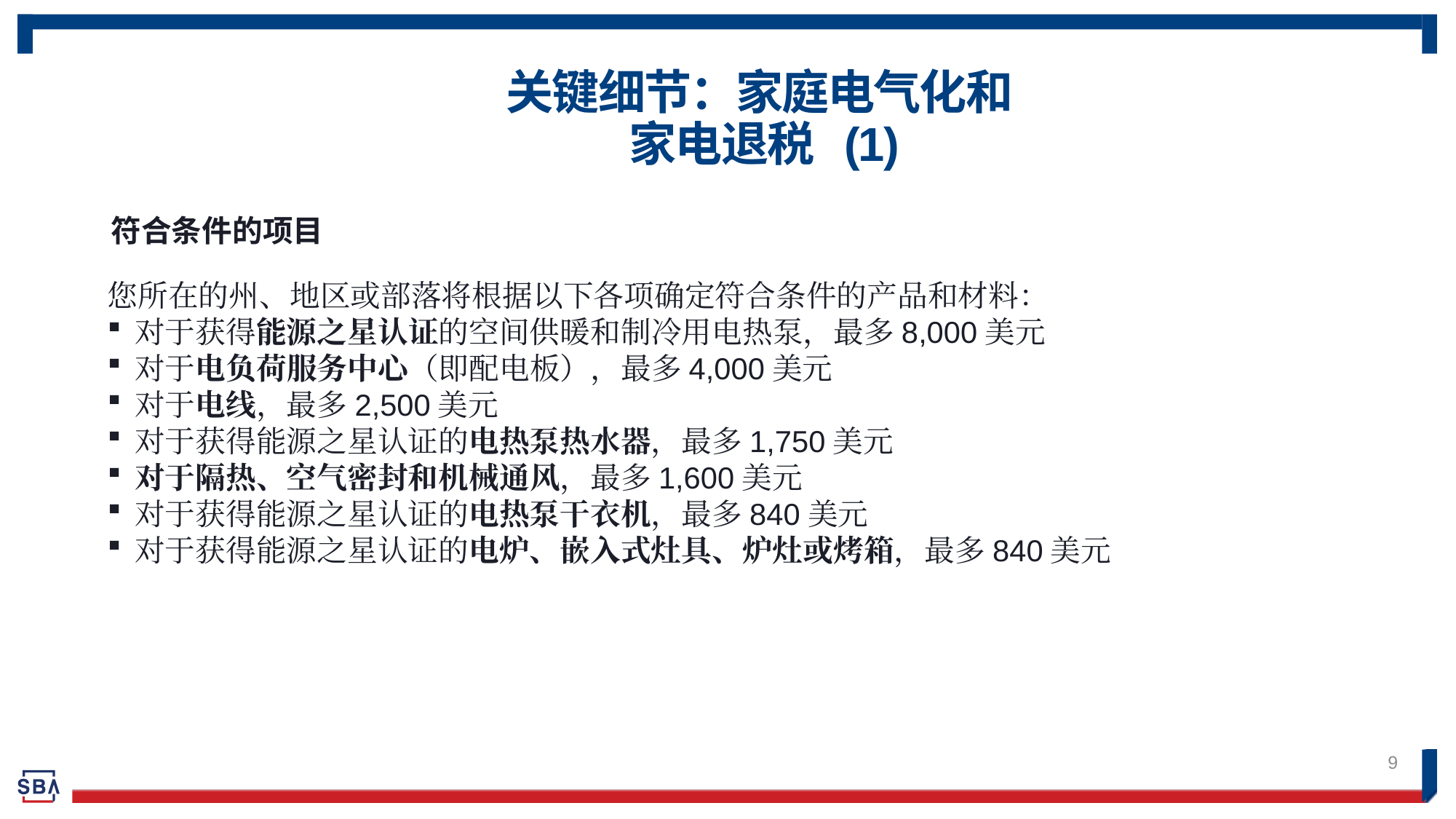

# 关键细节：家庭电气化和 家电退税  (1)
符合条件的项目

您所在的州、地区或部落将根据以下各项确定符合条件的产品和材料：
对于获得能源之星认证的空间供暖和制冷用电热泵，最多8,000美元
对于电负荷服务中心（即配电板），最多4,000美元
对于电线，最多2,500美元
对于获得能源之星认证的电热泵热水器，最多1,750美元
对于隔热、空气密封和机械通风，最多1,600美元
对于获得能源之星认证的电热泵干衣机，最多840美元
对于获得能源之星认证的电炉、嵌入式灶具、炉灶或烤箱，最多840美元

9